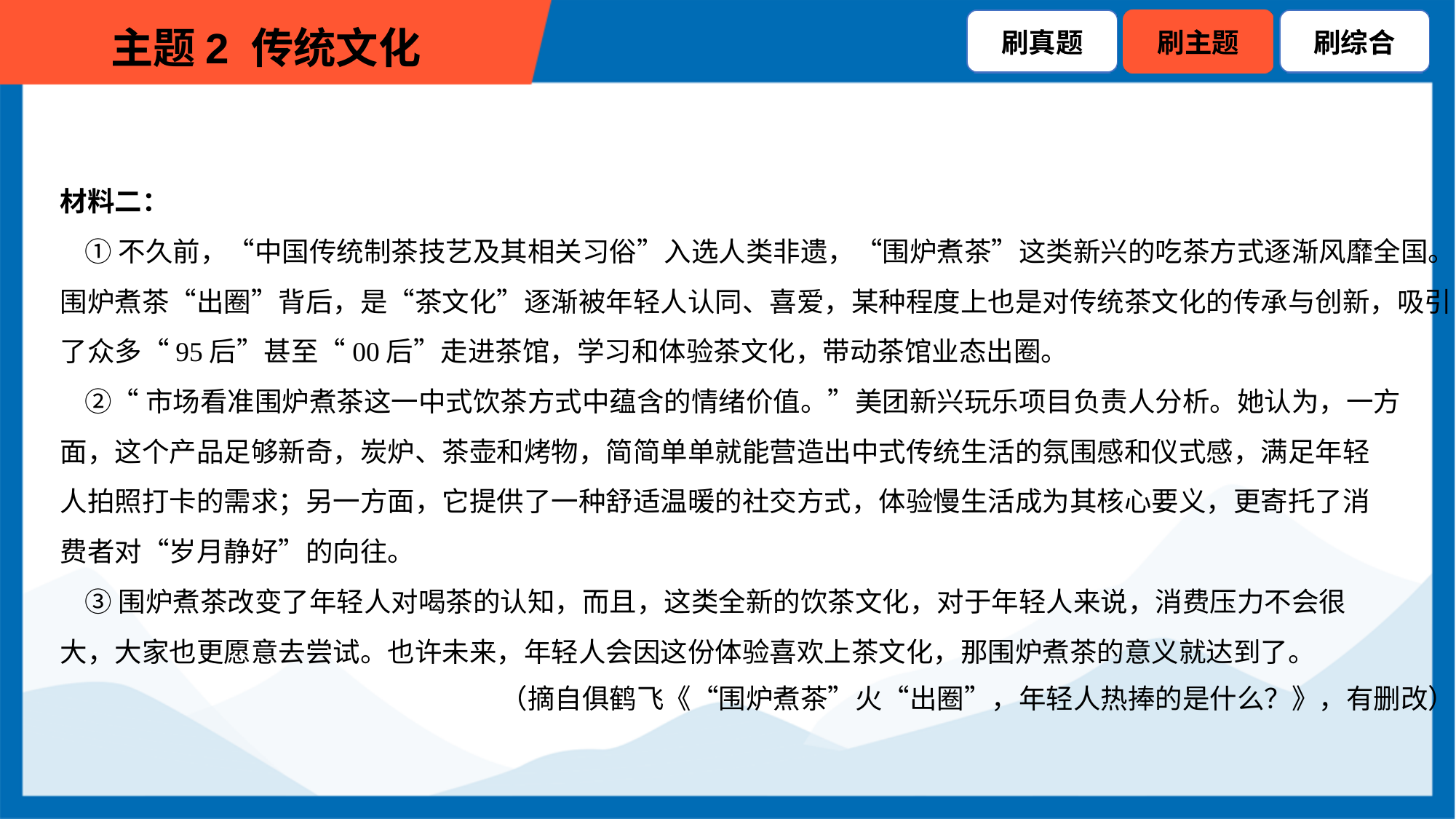

材料二：
    ①不久前，“中国传统制茶技艺及其相关习俗”入选人类非遗，“围炉煮茶”这类新兴的吃茶方式逐渐风靡全国。
围炉煮茶“出圈”背后，是“茶文化”逐渐被年轻人认同、喜爱，某种程度上也是对传统茶文化的传承与创新，吸引
了众多“95后”甚至“00后”走进茶馆，学习和体验茶文化，带动茶馆业态出圈。
    ②“市场看准围炉煮茶这一中式饮茶方式中蕴含的情绪价值。”美团新兴玩乐项目负责人分析。她认为，一方
面，这个产品足够新奇，炭炉、茶壶和烤物，简简单单就能营造出中式传统生活的氛围感和仪式感，满足年轻
人拍照打卡的需求；另一方面，它提供了一种舒适温暖的社交方式，体验慢生活成为其核心要义，更寄托了消
费者对“岁月静好”的向往。
    ③围炉煮茶改变了年轻人对喝茶的认知，而且，这类全新的饮茶文化，对于年轻人来说，消费压力不会很
大，大家也更愿意去尝试。也许未来，年轻人会因这份体验喜欢上茶文化，那围炉煮茶的意义就达到了。
（摘自俱鹤飞《“围炉煮茶”火“出圈”，年轻人热捧的是什么？》，有删改）